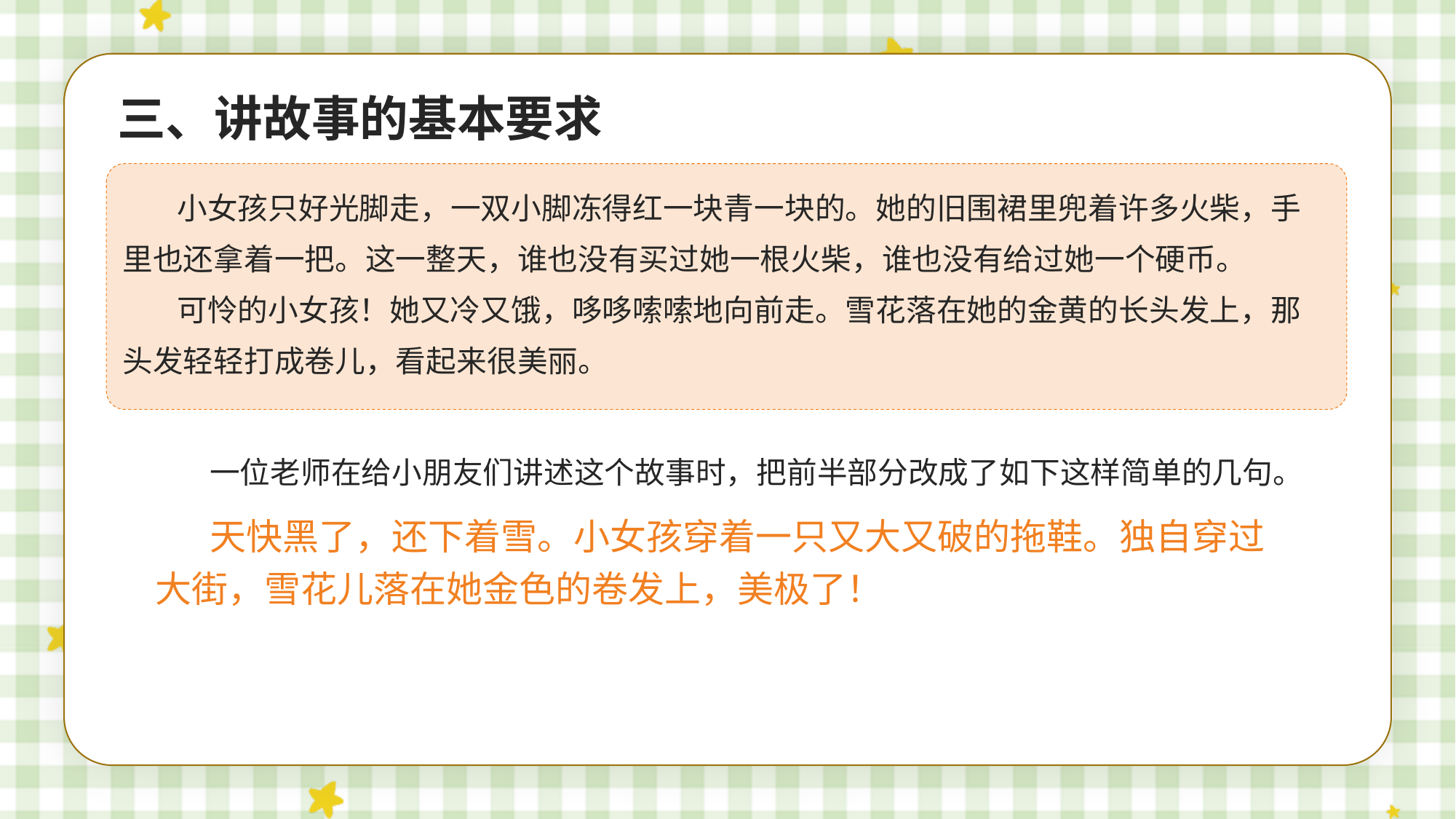

三、讲故事的基本要求
小女孩只好光脚走，一双小脚冻得红一块青一块的。她的旧围裙里兜着许多火柴，手里也还拿着一把。这一整天，谁也没有买过她一根火柴，谁也没有给过她一个硬币。
可怜的小女孩！她又冷又饿，哆哆嗦嗦地向前走。雪花落在她的金黄的长头发上，那头发轻轻打成卷儿，看起来很美丽。
一位老师在给小朋友们讲述这个故事时，把前半部分改成了如下这样简单的几句。
天快黑了，还下着雪。小女孩穿着一只又大又破的拖鞋。独自穿过大街，雪花儿落在她金色的卷发上，美极了！